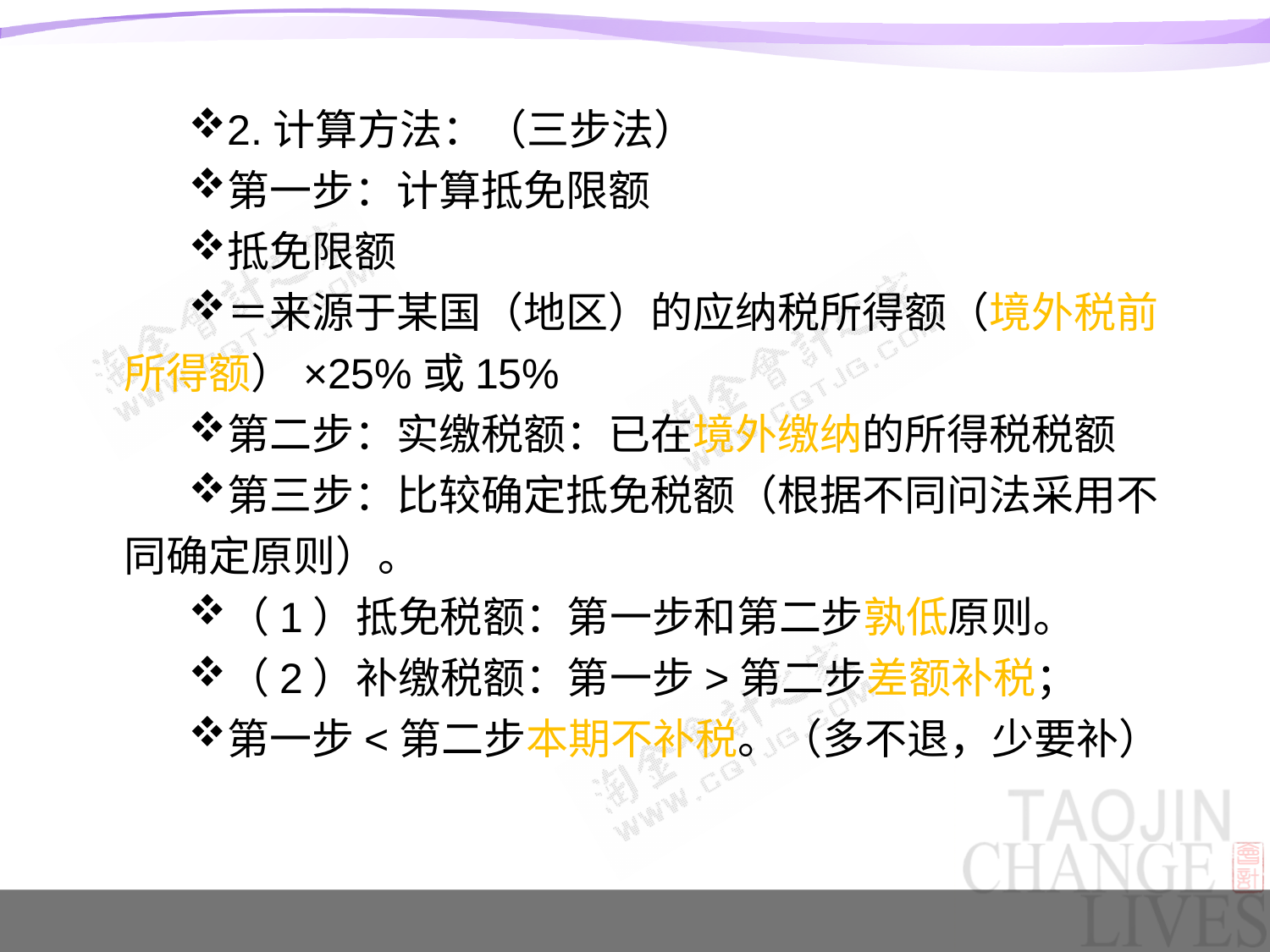

#
2.计算方法：（三步法）
第一步：计算抵免限额
抵免限额
＝来源于某国（地区）的应纳税所得额（境外税前所得额）×25%或15%
第二步：实缴税额：已在境外缴纳的所得税税额
第三步：比较确定抵免税额（根据不同问法采用不同确定原则）。
（1）抵免税额：第一步和第二步孰低原则。
（2）补缴税额：第一步>第二步差额补税；
第一步<第二步本期不补税。（多不退，少要补）